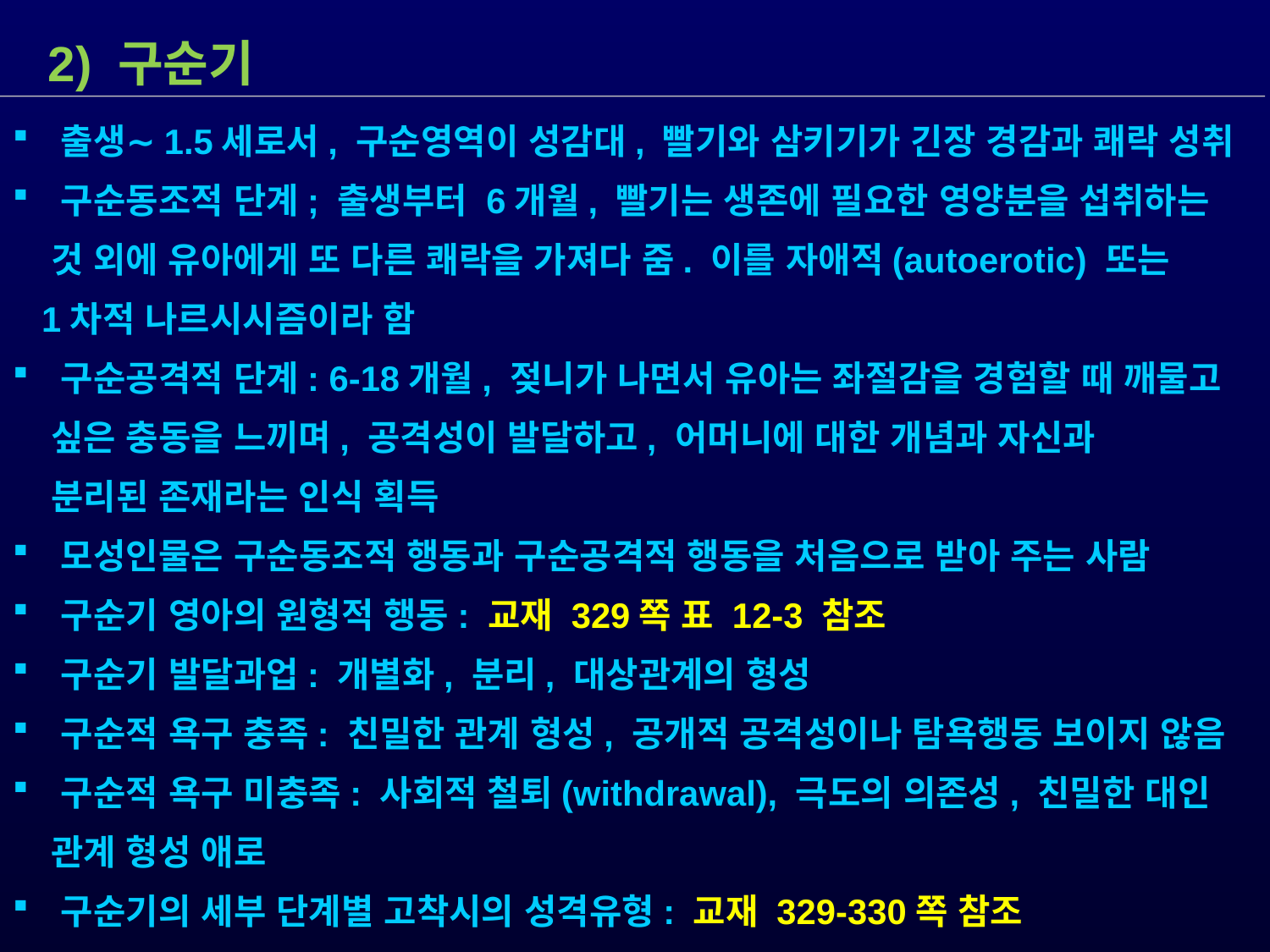

2) 구순기
 출생∼1.5세로서, 구순영역이 성감대, 빨기와 삼키기가 긴장 경감과 쾌락 성취
 구순동조적 단계; 출생부터 6개월, 빨기는 생존에 필요한 영양분을 섭취하는
   것 외에 유아에게 또 다른 쾌락을 가져다 줌. 이를 자애적(autoerotic) 또는
   1차적 나르시시즘이라 함
 구순공격적 단계: 6-18개월, 젖니가 나면서 유아는 좌절감을 경험할 때 깨물고
   싶은 충동을 느끼며, 공격성이 발달하고, 어머니에 대한 개념과 자신과
   분리된 존재라는 인식 획득
 모성인물은 구순동조적 행동과 구순공격적 행동을 처음으로 받아 주는 사람
 구순기 영아의 원형적 행동: 교재 329쪽 표 12-3 참조
 구순기 발달과업: 개별화, 분리, 대상관계의 형성
 구순적 욕구 충족: 친밀한 관계 형성, 공개적 공격성이나 탐욕행동 보이지 않음
 구순적 욕구 미충족: 사회적 철퇴(withdrawal), 극도의 의존성, 친밀한 대인
   관계 형성 애로
 구순기의 세부 단계별 고착시의 성격유형: 교재 329-330쪽 참조